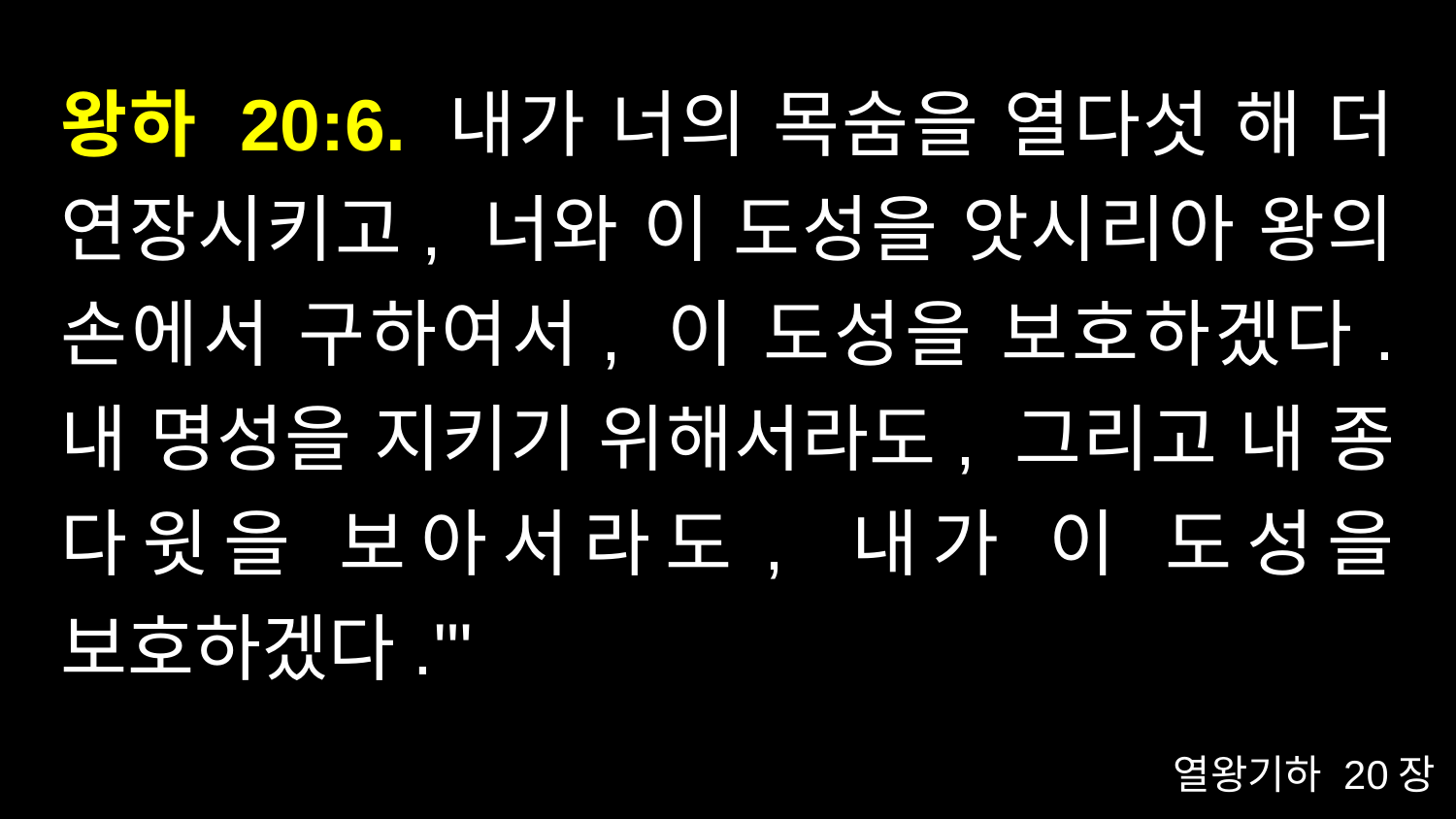

# 왕하 20:6. 내가 너의 목숨을 열다섯 해 더 연장시키고, 너와 이 도성을 앗시리아 왕의 손에서 구하여서, 이 도성을 보호하겠다. 내 명성을 지키기 위해서라도, 그리고 내 종 다윗을 보아서라도, 내가 이 도성을 보호하겠다.'"
열왕기하 20장